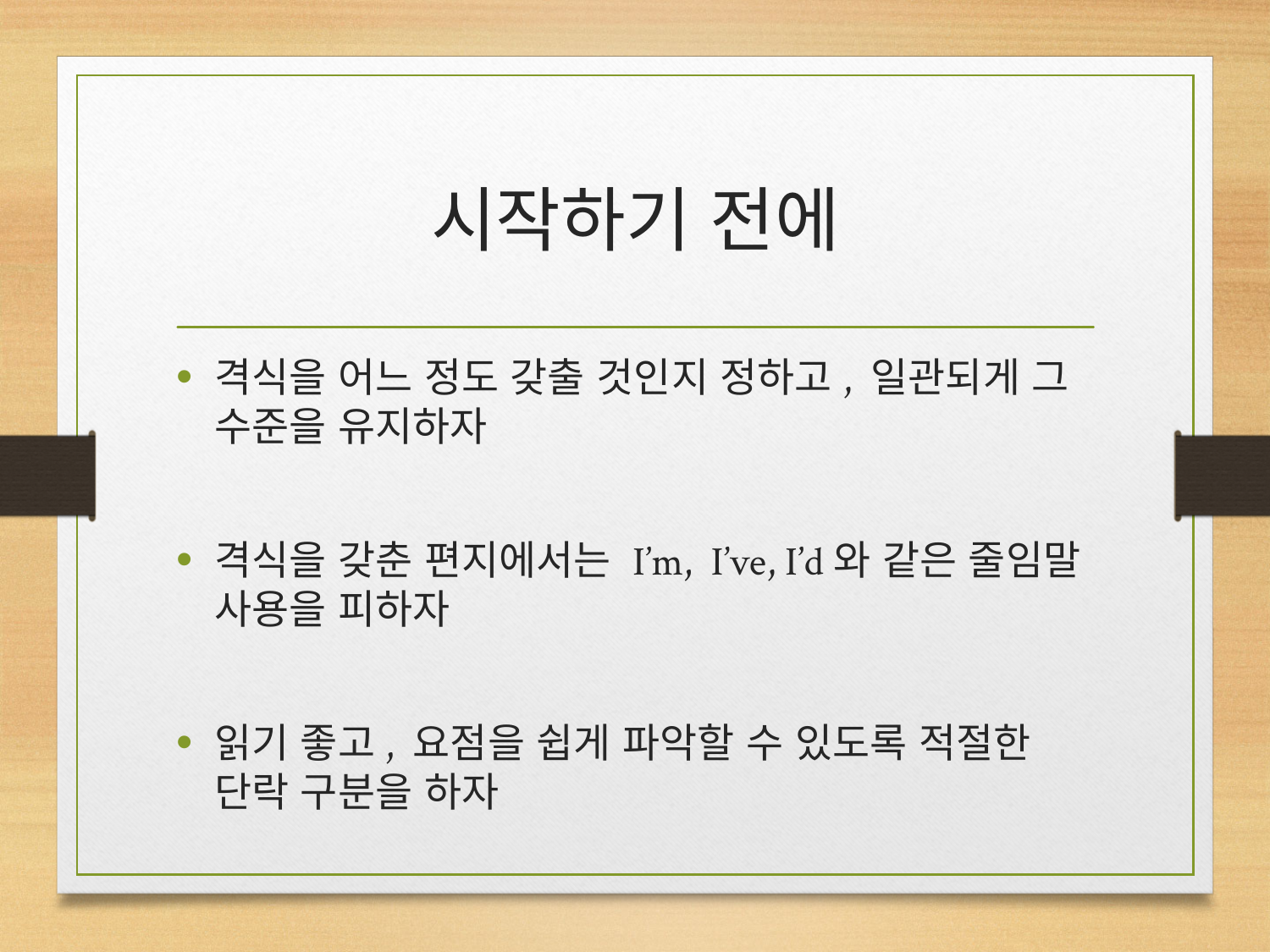

# 시작하기 전에
격식을 어느 정도 갖출 것인지 정하고, 일관되게 그 수준을 유지하자

격식을 갖춘 편지에서는 I’m,  I’ve, I’d와 같은 줄임말 사용을 피하자

읽기 좋고, 요점을 쉽게 파악할 수 있도록 적절한 단락 구분을 하자